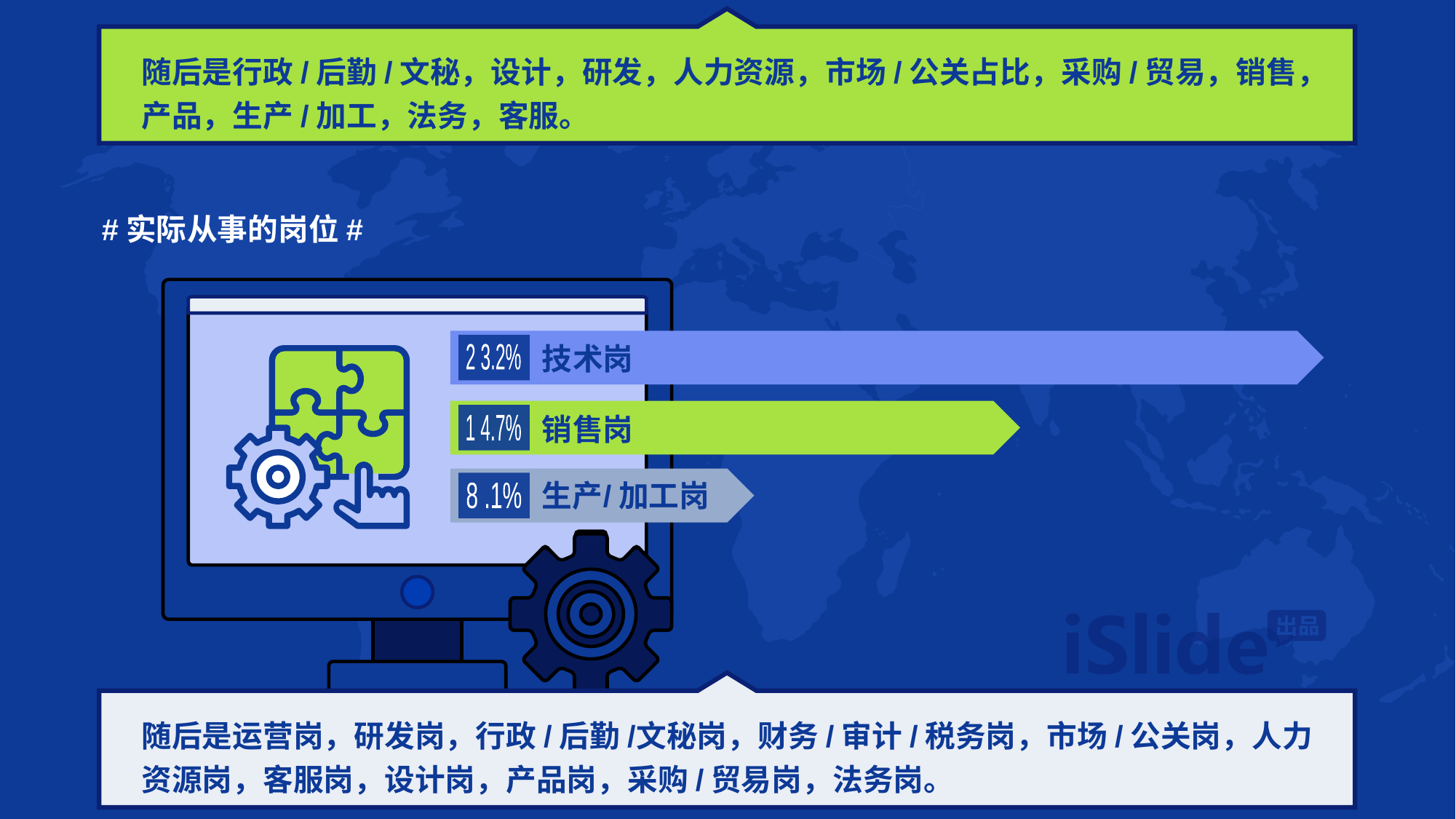

随后是行政/后勤/文秘，设计，研发，人力资源 ，市场/公关占比，采购/贸易，销售，产品，生产/加工，法务，客服。
#实际 从事的岗位#

技 术岗
2 3.2%

销 售岗
1 4.7%

生产 /加工岗

8 .1%

随后是运营岗，研发岗，行政/后勤/ 文秘岗，财务/审计/税务岗，市场/公关岗，人力资源岗，客服岗，设计岗，产品岗，采购/贸易岗，法务岗。